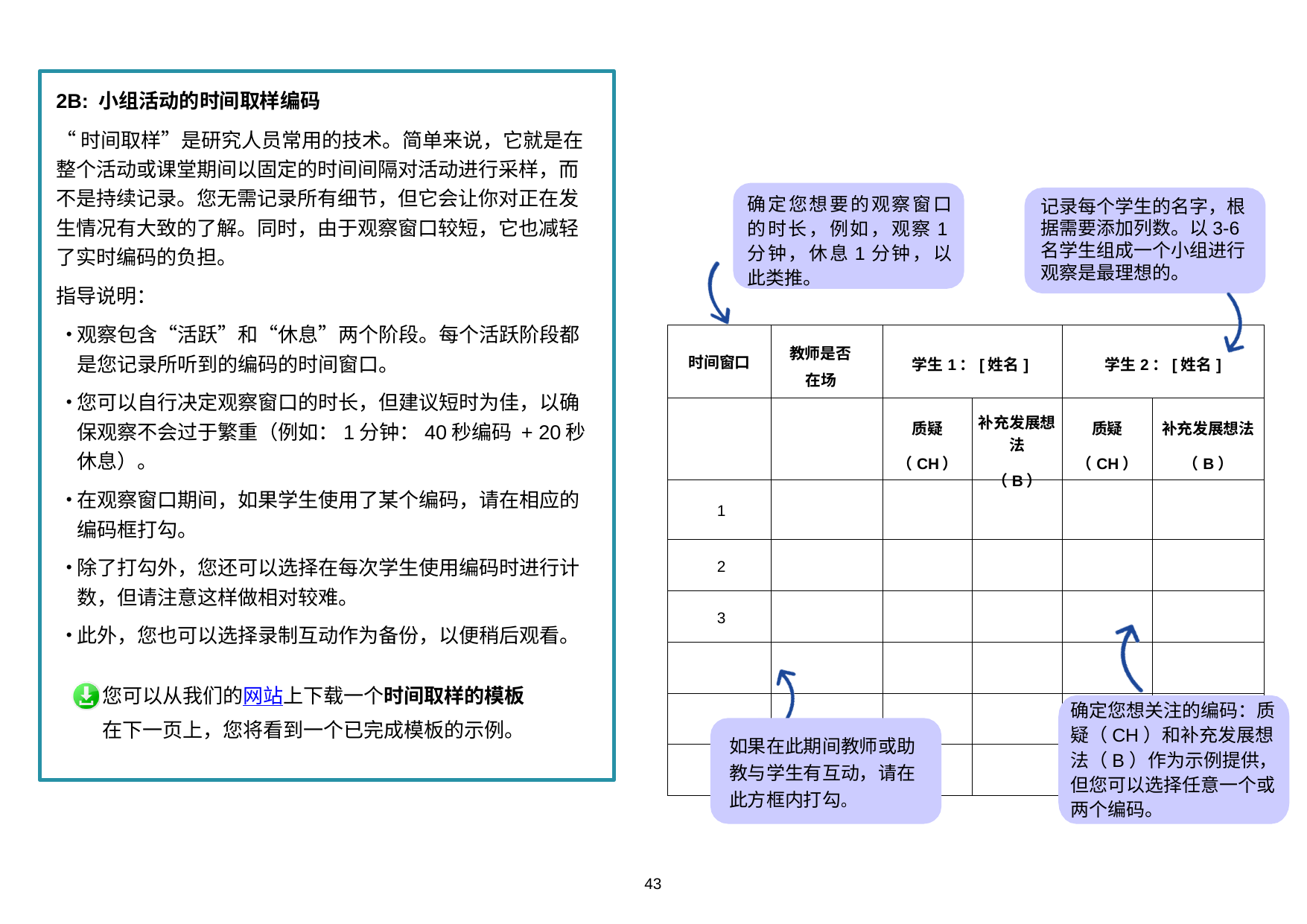

2B: 小组活动的时间取样编码
“时间取样”是研究人员常用的技术。简单来说，它就是在整个活动或课堂期间以固定的时间间隔对活动进行采样，而不是持续记录。您无需记录所有细节，但它会让你对正在发生情况有大致的了解。同时，由于观察窗口较短，它也减轻了实时编码的负担。
指导说明：
观察包含“活跃”和“休息”两个阶段。每个活跃阶段都是您记录所听到的编码的时间窗口。
您可以自行决定观察窗口的时长，但建议短时为佳，以确保观察不会过于繁重（例如：1分钟：40秒编码 + 20秒休息）。
在观察窗口期间，如果学生使用了某个编码，请在相应的编码框打勾。
除了打勾外，您还可以选择在每次学生使用编码时进行计数，但请注意这样做相对较难。
此外，您也可以选择录制互动作为备份，以便稍后观看。

您可以从我们的网站上下载一个时间取样的模板
在下一页上，您将看到一个已完成模板的示例。

确定您想要的观察窗口的时长，例如，观察1分钟，休息1分钟，以此类推。

记录每个学生的名字，根据需要添加列数。以3-6名学生组成一个小组进行观察是最理想的。

| 时间窗口 | 教师是否在场 | 学生1：[姓名] |  | 学生2：[姓名] |  |
| --- | --- | --- | --- | --- | --- |
|  |  | 质疑 （CH） | 补充发展想法 （B） | 质疑 （CH） | 补充发展想法 （B） |
| 1 |  |  |  |  |  |
| 2 |  |  |  |  |  |
| 3 |  |  |  |  |  |
|  |  |  |  |  |  |
|  |  |  |  |  |  |
|  |  |  |  |  |  |

确定您想关注的编码：质疑（CH）和补充发展想法（B）作为示例提供，但您可以选择任意一个或两个编码。

如果在此期间教师或助教与学生有互动，请在此方框内打勾。
43